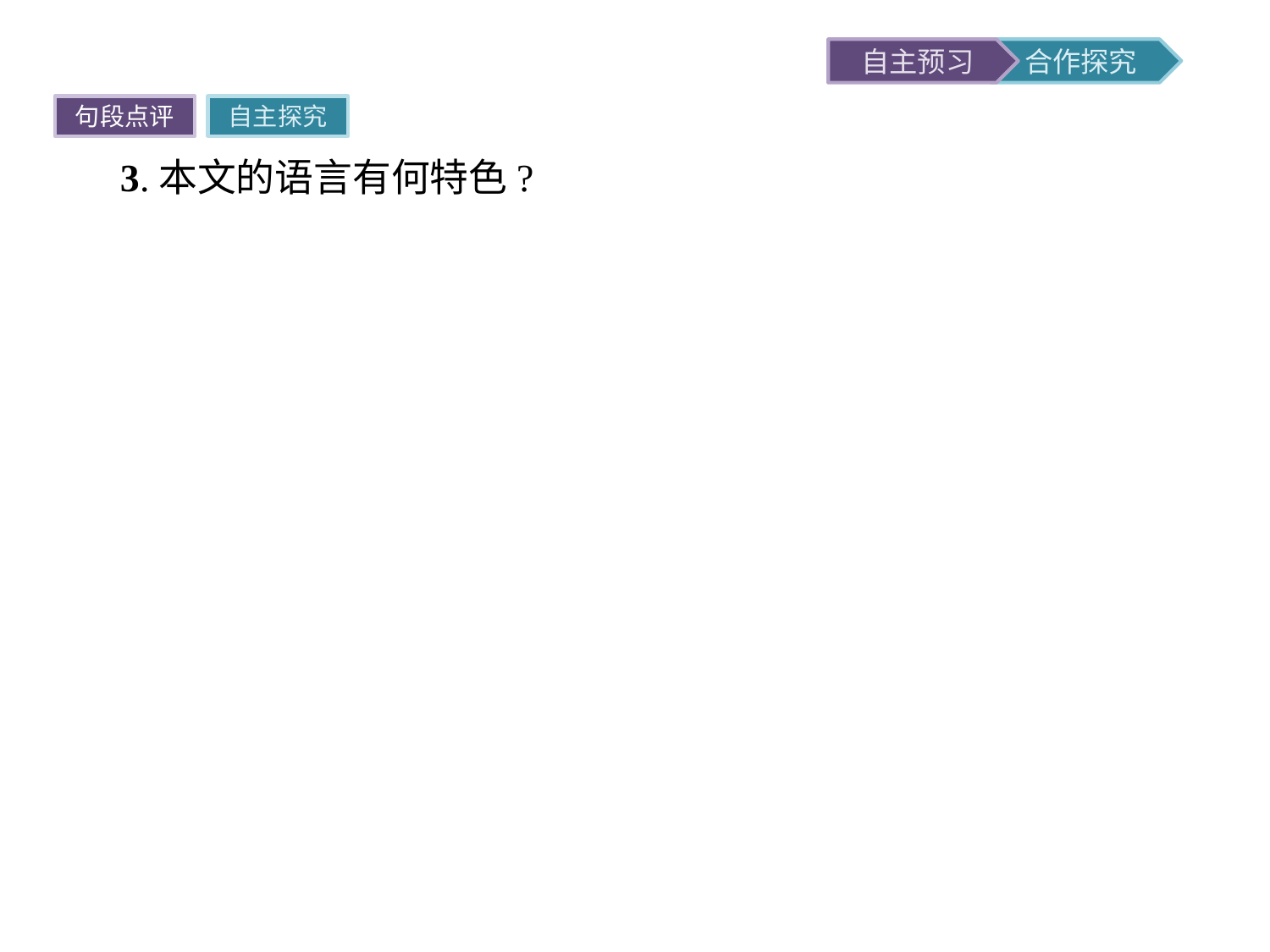

句段点评
自主探究
3.本文的语言有何特色?
提示本文虽是一封私人信件,但语言优美、简练文雅。文章语言于灵活自然的散句中多用齐整的偶句,四、五、六、七言相间,既节奏鲜明,韵律和谐,又富于变化。比如四字偶句,“信手把笔,随意乱书。封题之时,不觉欲曙”“平生故人,去我万里,瞥然尘念,此际暂生”,两两成对,朗朗上口,具有音乐美。五字句,“乔松十数株,修竹千余竿,青萝为墙援,白石为桥道”,对仗工稳,音韵和谐。六字句,“流水周于舍下,飞泉落于檐间”,铺排的手法,描绘出富有诗意的美丽风光。七字句,“门内之口虽不少,司马之俸虽不多”,形成工整的反对,接着下文的“量入俭出,亦可自给。身衣口食,且免求人”,洋溢出自我满足的达观心情。不但如此,两位大诗人还以诗唱和,不仅表达了深挚的友情,而且更增添了书信的文采,使得语言精练文雅,更值得玩味欣赏。